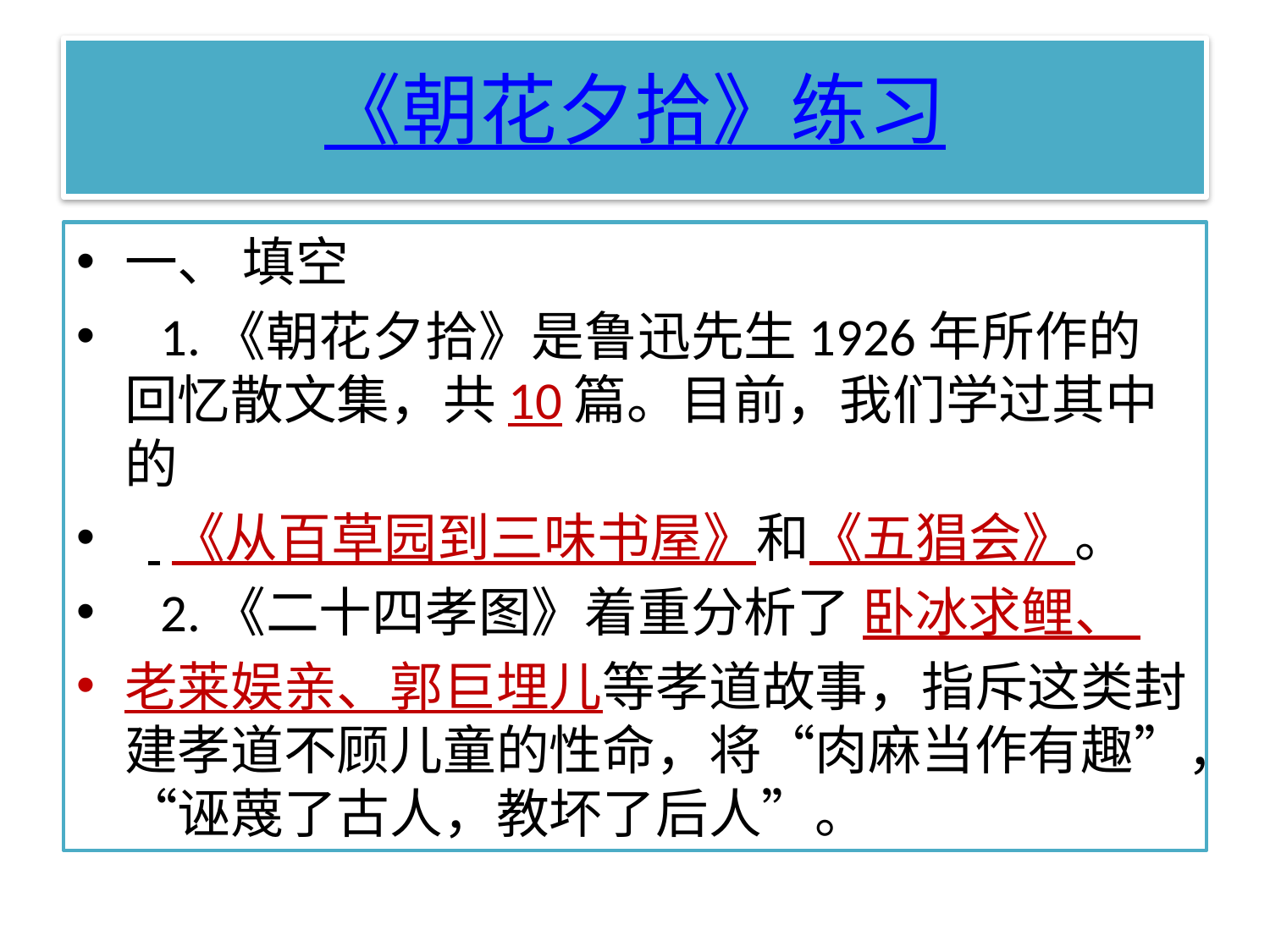

# 《朝花夕拾》练习
一、 填空
   1.《朝花夕拾》是鲁迅先生1926年所作的回忆散文集，共10篇。目前，我们学过其中的
   《从百草园到三味书屋》和《五猖会》。
   2.《二十四孝图》着重分析了 卧冰求鲤、
老莱娱亲、郭巨埋儿等孝道故事，指斥这类封建孝道不顾儿童的性命，将“肉麻当作有趣”，“诬蔑了古人，教坏了后人”。